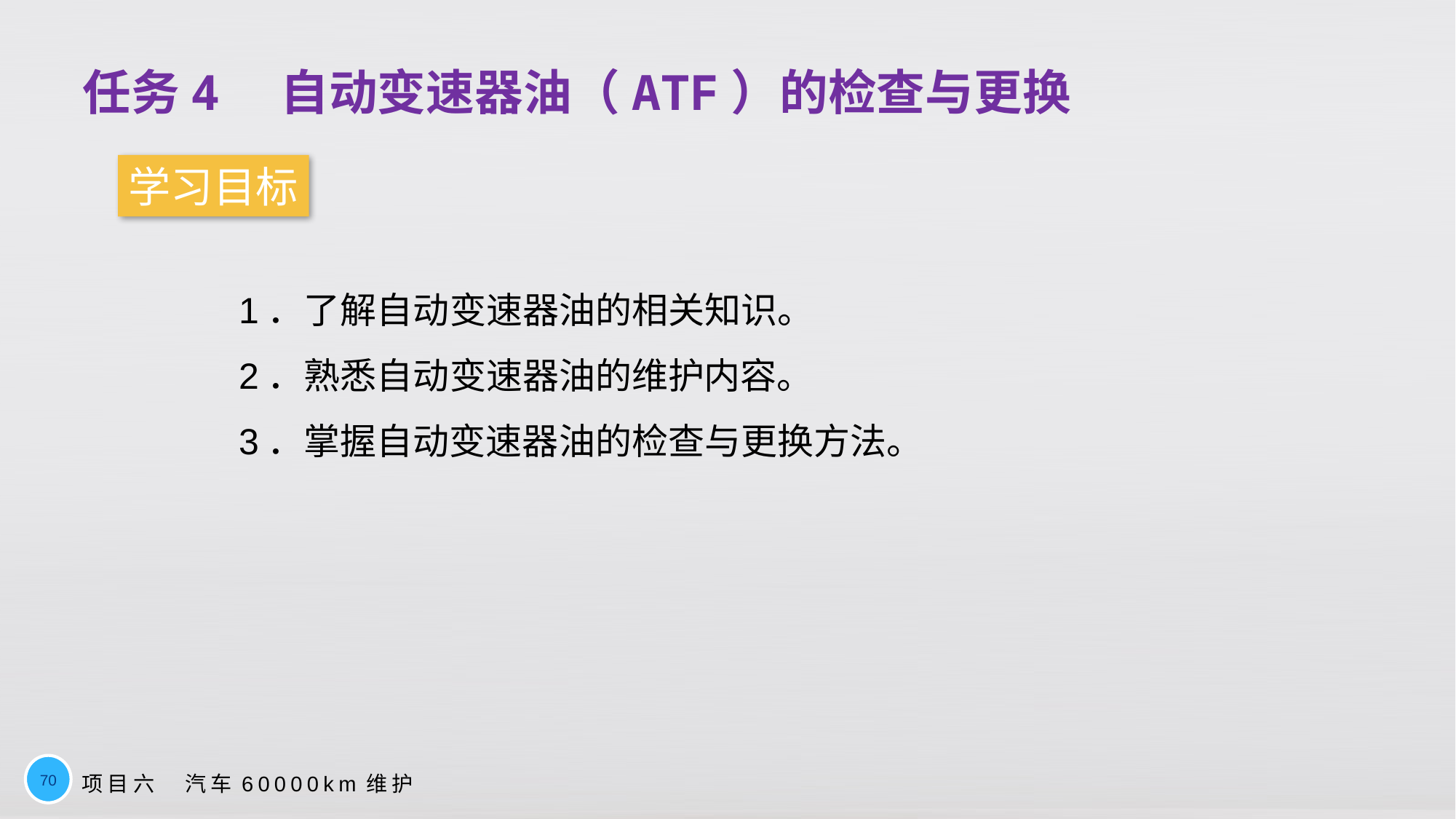

任务4　自动变速器油（ATF）的检查与更换
学习目标
1．了解自动变速器油的相关知识。
2．熟悉自动变速器油的维护内容。
3．掌握自动变速器油的检查与更换方法。
70